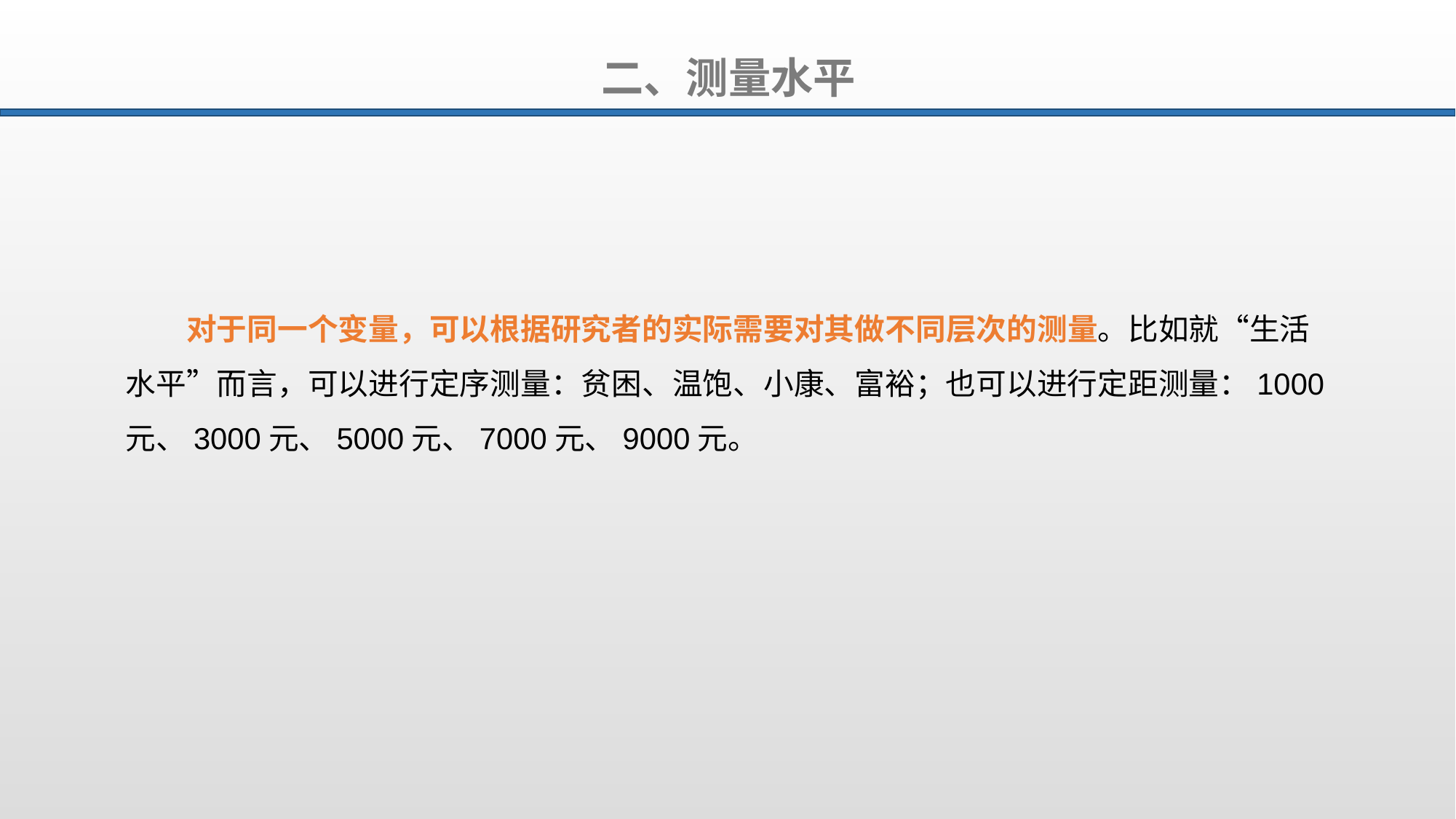

二、测量水平

对于同一个变量，可以根据研究者的实际需要对其做不同层次的测量。比如就“生活水平”而言，可以进行定序测量：贫困、温饱、小康、富裕；也可以进行定距测量：1000元、3000元、5000元、7000元、9000元。